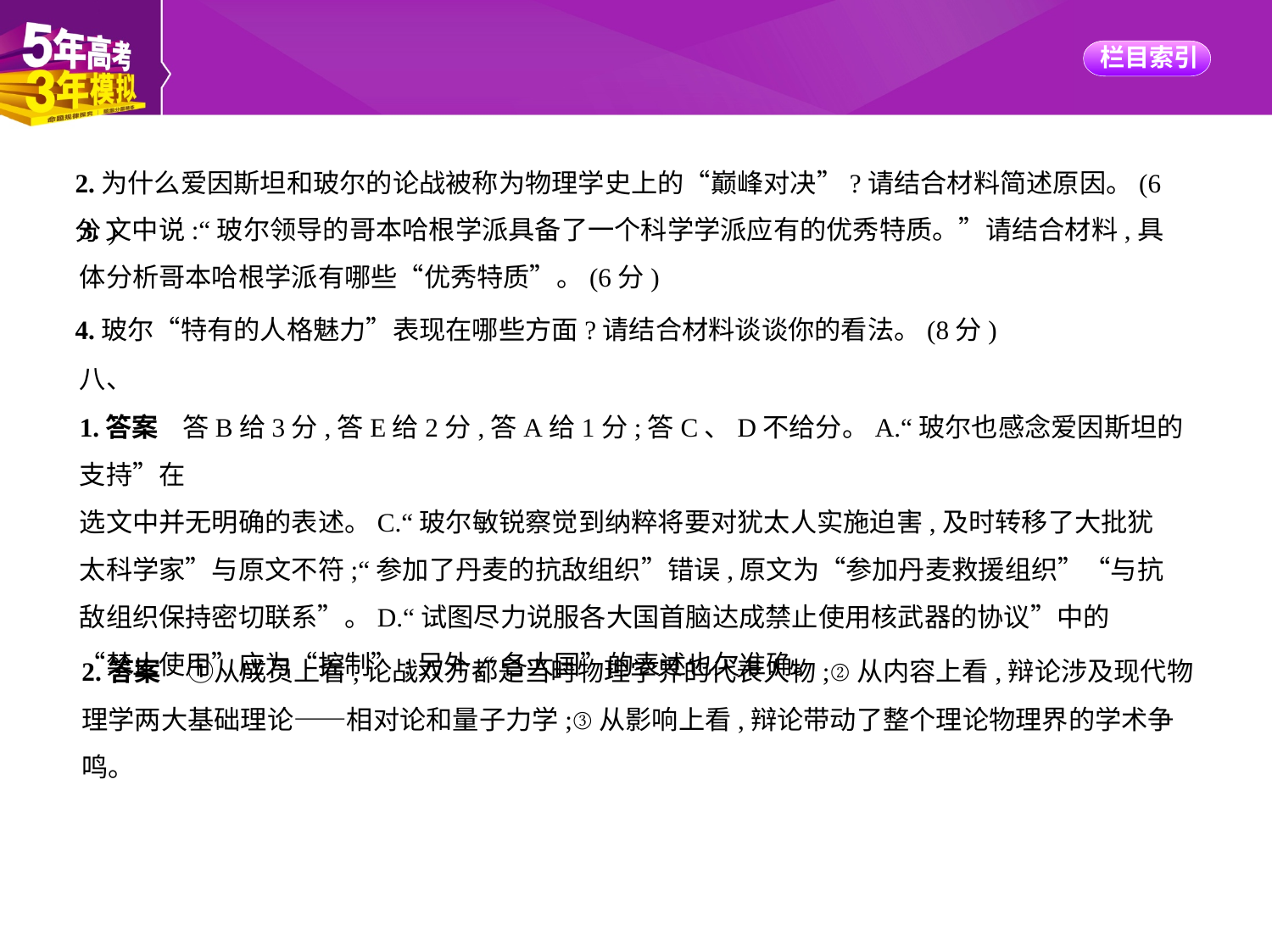

2.为什么爱因斯坦和玻尔的论战被称为物理学史上的“巅峰对决”?请结合材料简述原因。(6分)
3.文中说:“玻尔领导的哥本哈根学派具备了一个科学学派应有的优秀特质。”请结合材料,具
体分析哥本哈根学派有哪些“优秀特质”。(6分)
4.玻尔“特有的人格魅力”表现在哪些方面?请结合材料谈谈你的看法。(8分)
八、
1.答案    答B给3分,答E给2分,答A给1分;答C、D不给分。A.“玻尔也感念爱因斯坦的支持”在
选文中并无明确的表述。C.“玻尔敏锐察觉到纳粹将要对犹太人实施迫害,及时转移了大批犹
太科学家”与原文不符;“参加了丹麦的抗敌组织”错误,原文为“参加丹麦救援组织”“与抗
敌组织保持密切联系”。D.“试图尽力说服各大国首脑达成禁止使用核武器的协议”中的
“禁止使用”应为“控制”;另外,“各大国”的表述也欠准确。
2.答案　①从成员上看,论战双方都是当时物理学界的代表人物;②从内容上看,辩论涉及现代物
理学两大基础理论——相对论和量子力学;③从影响上看,辩论带动了整个理论物理界的学术争
鸣。